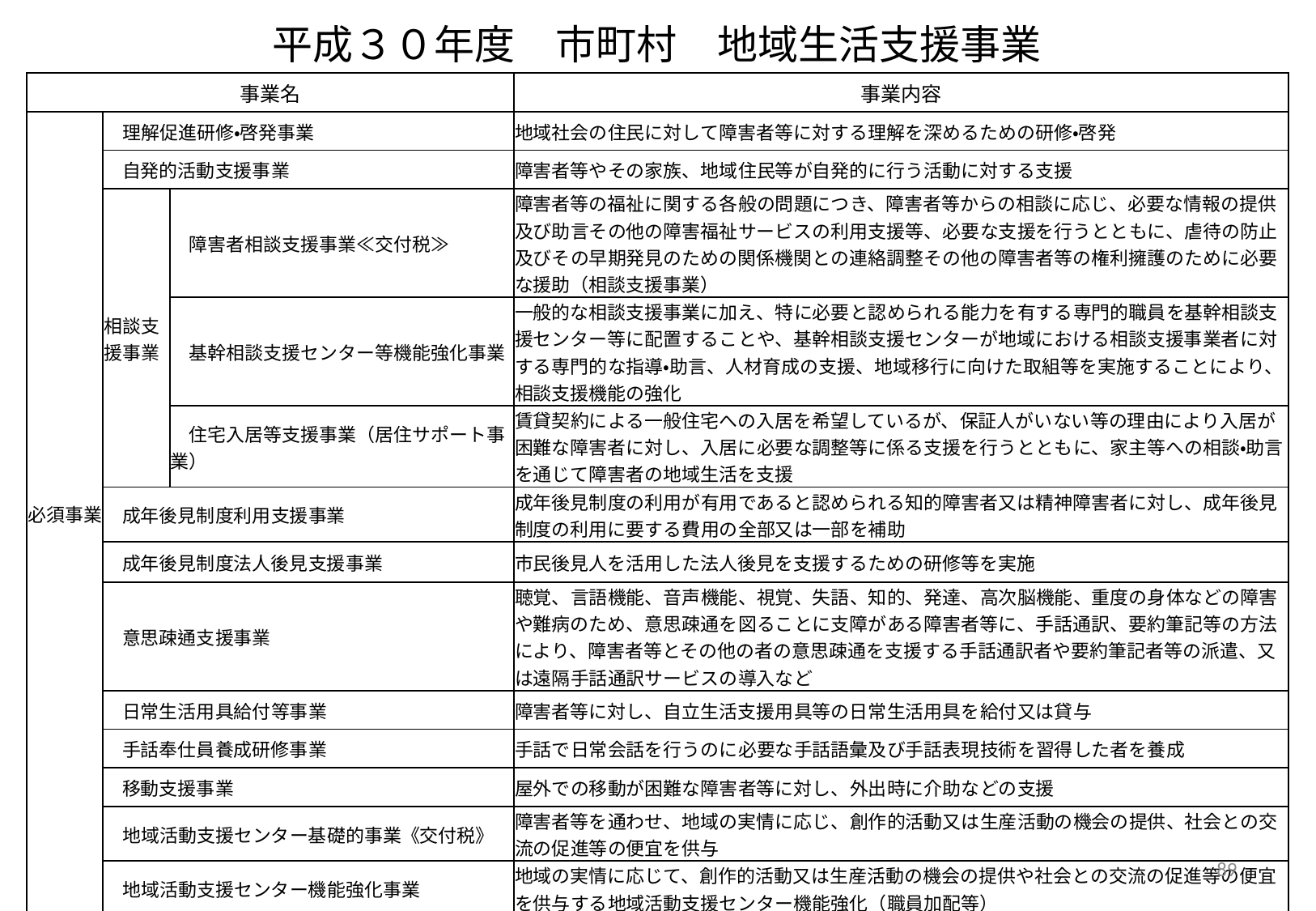

# 平成３０年度　市町村　地域生活支援事業
| 事業名 |  |  | 事業内容 |
| --- | --- | --- | --- |
| 必須事業 | 理解促進研修・啓発事業 |  | 地域社会の住民に対して障害者等に対する理解を深めるための研修・啓発 |
|  | 自発的活動支援事業 |  | 障害者等やその家族、地域住民等が自発的に行う活動に対する支援 |
|  | 相談支援事業 | 障害者相談支援事業≪交付税≫ | 障害者等の福祉に関する各般の問題につき、障害者等からの相談に応じ、必要な情報の提供及び助言その他の障害福祉サービスの利用支援等、必要な支援を行うとともに、虐待の防止及びその早期発見のための関係機関との連絡調整その他の障害者等の権利擁護のために必要な援助（相談支援事業） |
|  |  | 基幹相談支援センター等機能強化事業 | 一般的な相談支援事業に加え、特に必要と認められる能力を有する専門的職員を基幹相談支援センター等に配置することや、基幹相談支援センターが地域における相談支援事業者に対する専門的な指導・助言、人材育成の支援、地域移行に向けた取組等を実施することにより、相談支援機能の強化 |
|  |  | 住宅入居等支援事業（居住サポート事業） | 賃貸契約による一般住宅への入居を希望しているが、保証人がいない等の理由により入居が困難な障害者に対し、入居に必要な調整等に係る支援を行うとともに、家主等への相談・助言を通じて障害者の地域生活を支援 |
|  | 成年後見制度利用支援事業 |  | 成年後見制度の利用が有用であると認められる知的障害者又は精神障害者に対し、成年後見制度の利用に要する費用の全部又は一部を補助 |
|  | 成年後見制度法人後見支援事業 |  | 市民後見人を活用した法人後見を支援するための研修等を実施 |
|  | 意思疎通支援事業 |  | 聴覚、言語機能、音声機能、視覚、失語、知的、発達、高次脳機能、重度の身体などの障害や難病のため、意思疎通を図ることに支障がある障害者等に、手話通訳、要約筆記等の方法により、障害者等とその他の者の意思疎通を支援する手話通訳者や要約筆記者等の派遣、又は遠隔手話通訳サービスの導入など |
|  | 日常生活用具給付等事業 |  | 障害者等に対し、自立生活支援用具等の日常生活用具を給付又は貸与 |
|  | 手話奉仕員養成研修事業 |  | 手話で日常会話を行うのに必要な手話語彙及び手話表現技術を習得した者を養成 |
|  | 移動支援事業 |  | 屋外での移動が困難な障害者等に対し、外出時に介助などの支援 |
|  | 地域活動支援センター基礎的事業《交付税》 |  | 障害者等を通わせ、地域の実情に応じ、創作的活動又は生産活動の機会の提供、社会との交流の促進等の便宜を供与 |
|  | 地域活動支援センター機能強化事業 |  | 地域の実情に応じて、創作的活動又は生産活動の機会の提供や社会との交流の促進等の便宜を供与する地域活動支援センター機能強化（職員加配等） |
89